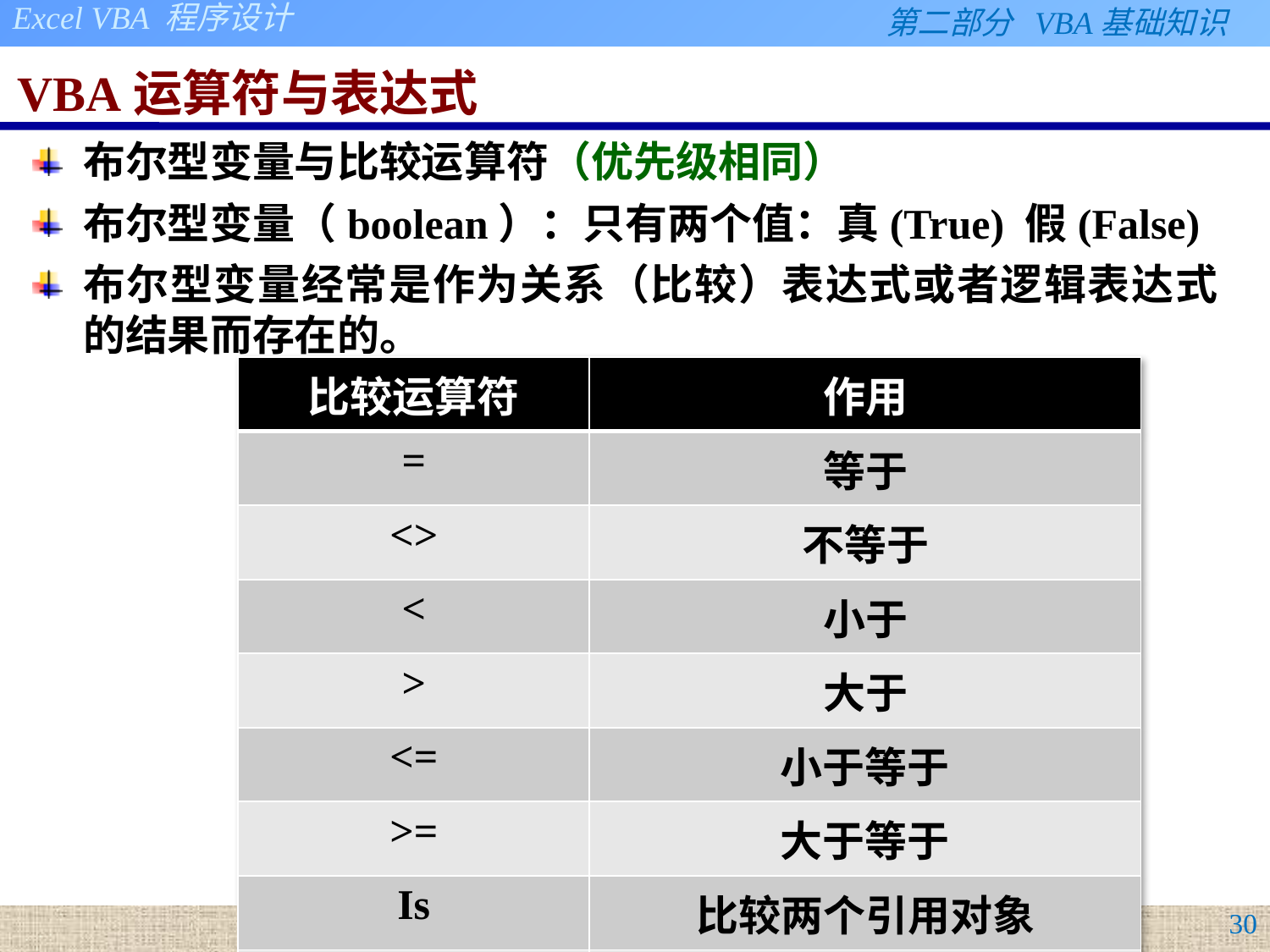

# VBA运算符与表达式
布尔型变量与比较运算符（优先级相同）
布尔型变量（boolean）：只有两个值：真(True) 假(False)
布尔型变量经常是作为关系（比较）表达式或者逻辑表达式的结果而存在的。

| 比较运算符 | 作用 |
| --- | --- |
| = | 等于 |
| <> | 不等于 |
| < | 小于 |
| > | 大于 |
| <= | 小于等于 |
| >= | 大于等于 |
| Is | 比较两个引用对象 |
| Like | 比较两个字符串是否匹配 |